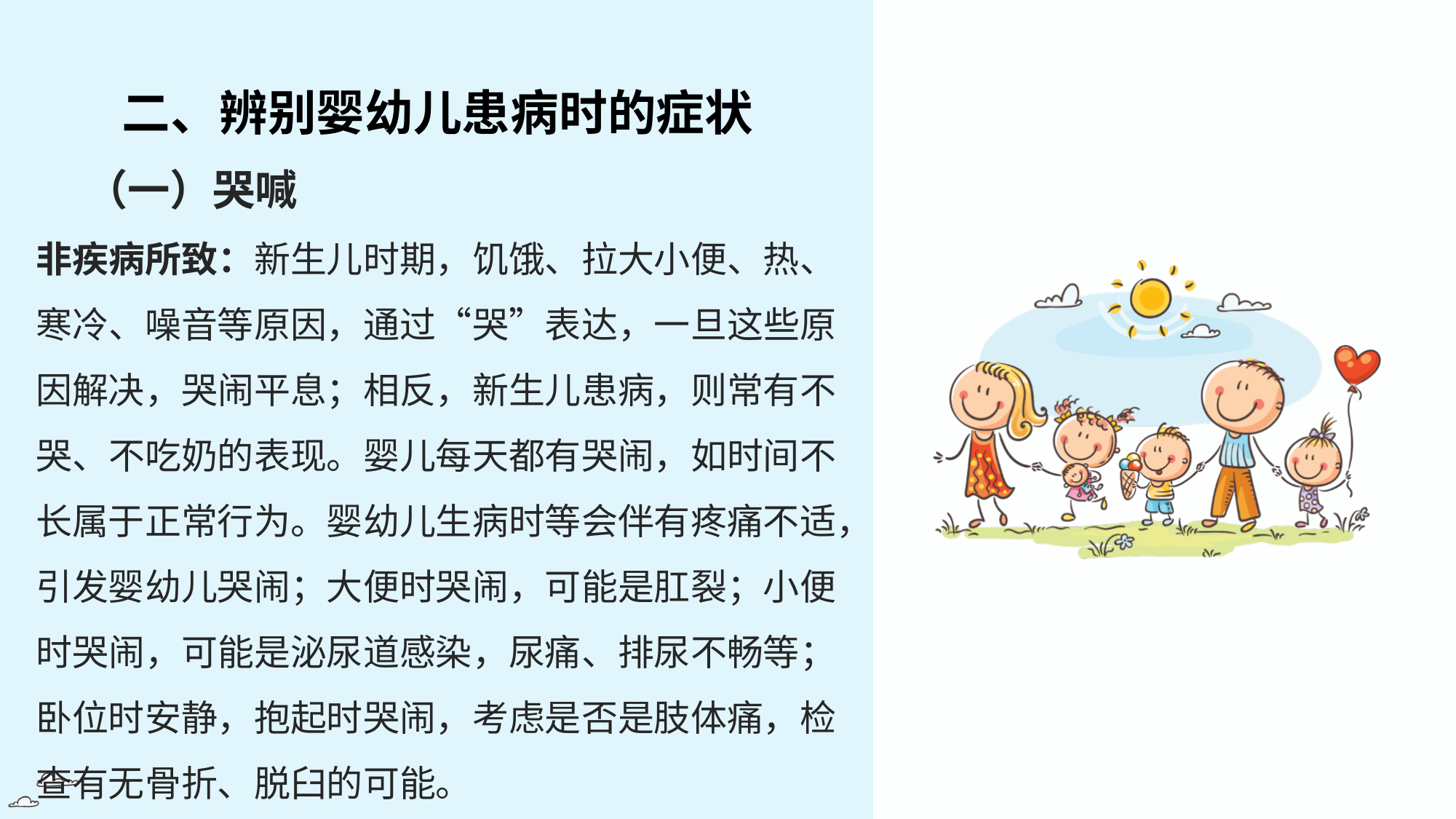

二、辨别婴幼儿患病时的症状
     （一）哭喊
非疾病所致：新生儿时期，饥饿、拉大小便、热、寒冷、噪音等原因，通过“哭”表达，一旦这些原因解决，哭闹平息；相反，新生儿患病，则常有不哭、不吃奶的表现。婴儿每天都有哭闹，如时间不长属于正常行为。婴幼儿生病时等会伴有疼痛不适，引发婴幼儿哭闹；大便时哭闹，可能是肛裂；小便时哭闹，可能是泌尿道感染，尿痛、排尿不畅等；卧位时安静，抱起时哭闹，考虑是否是肢体痛，检查有无骨折、脱臼的可能。